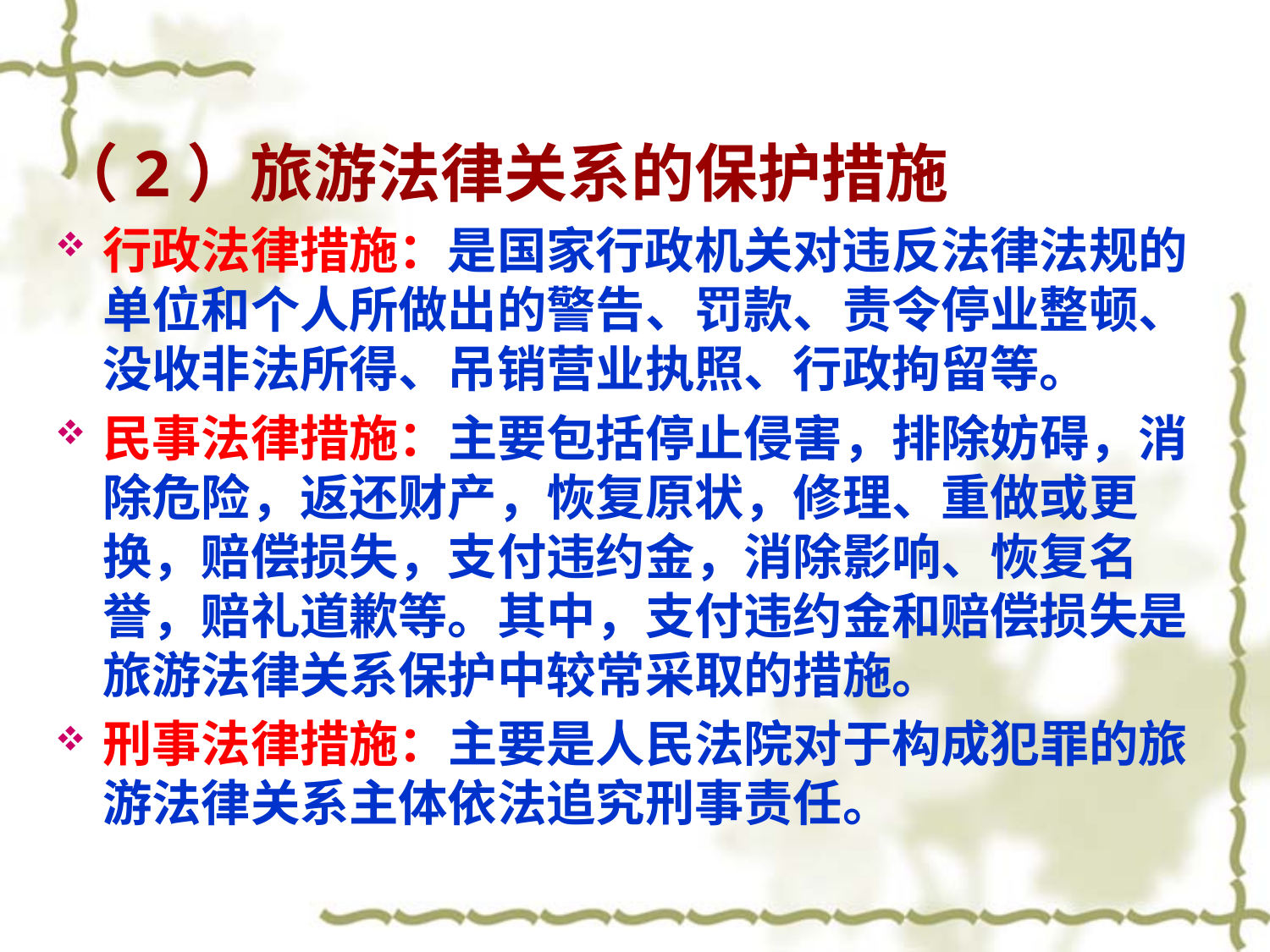

（2）旅游法律关系的保护措施
行政法律措施：是国家行政机关对违反法律法规的单位和个人所做出的警告、罚款、责令停业整顿、没收非法所得、吊销营业执照、行政拘留等。
民事法律措施：主要包括停止侵害，排除妨碍，消除危险，返还财产，恢复原状，修理、重做或更换，赔偿损失，支付违约金，消除影响、恢复名誉，赔礼道歉等。其中，支付违约金和赔偿损失是旅游法律关系保护中较常采取的措施。
刑事法律措施：主要是人民法院对于构成犯罪的旅游法律关系主体依法追究刑事责任。